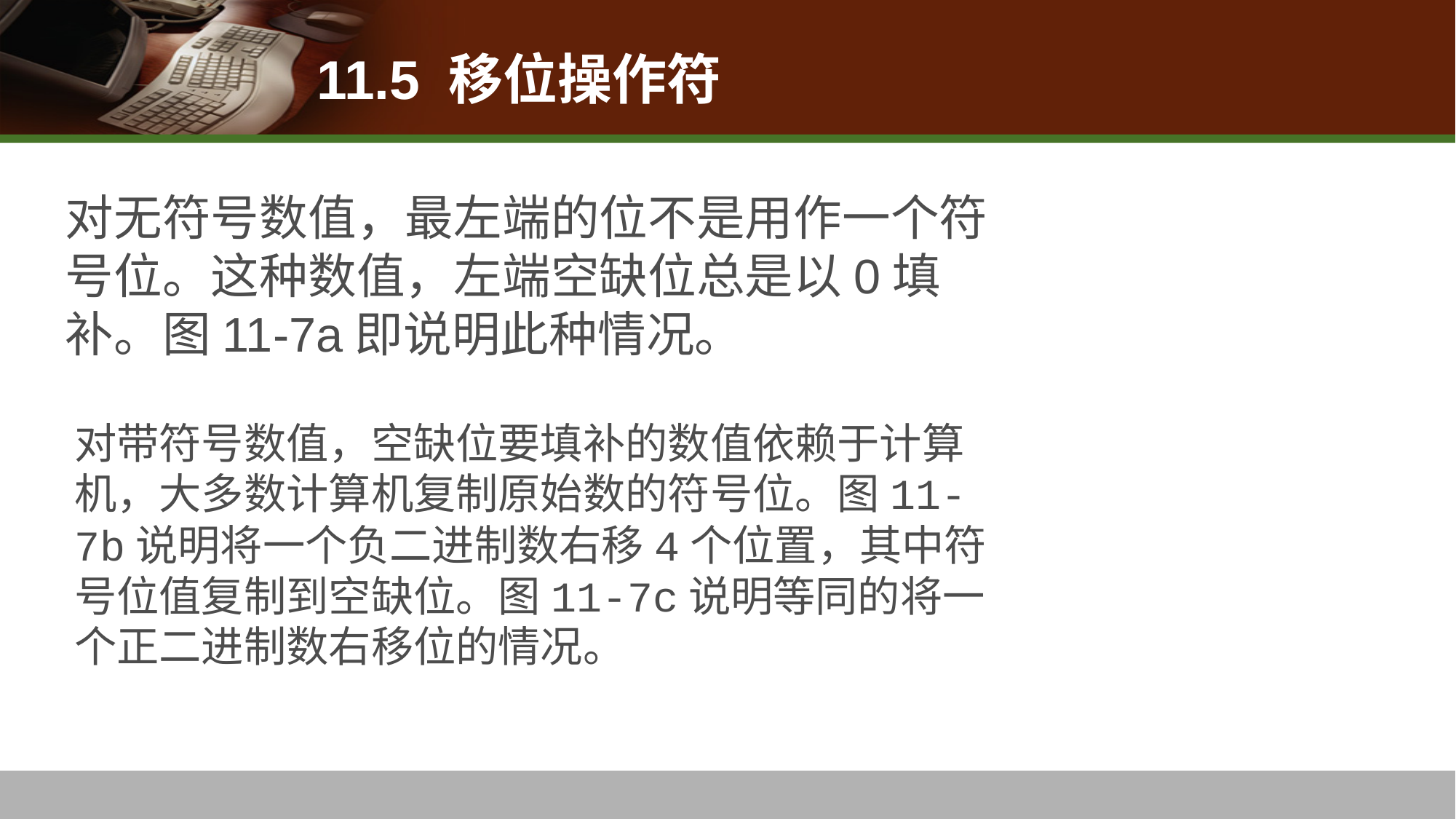

# 11.5 移位操作符
对无符号数值，最左端的位不是用作一个符号位。这种数值，左端空缺位总是以0填补。图11-7a即说明此种情况。
对带符号数值，空缺位要填补的数值依赖于计算机，大多数计算机复制原始数的符号位。图11-7b说明将一个负二进制数右移4个位置，其中符号位值复制到空缺位。图11-7c说明等同的将一个正二进制数右移位的情况。